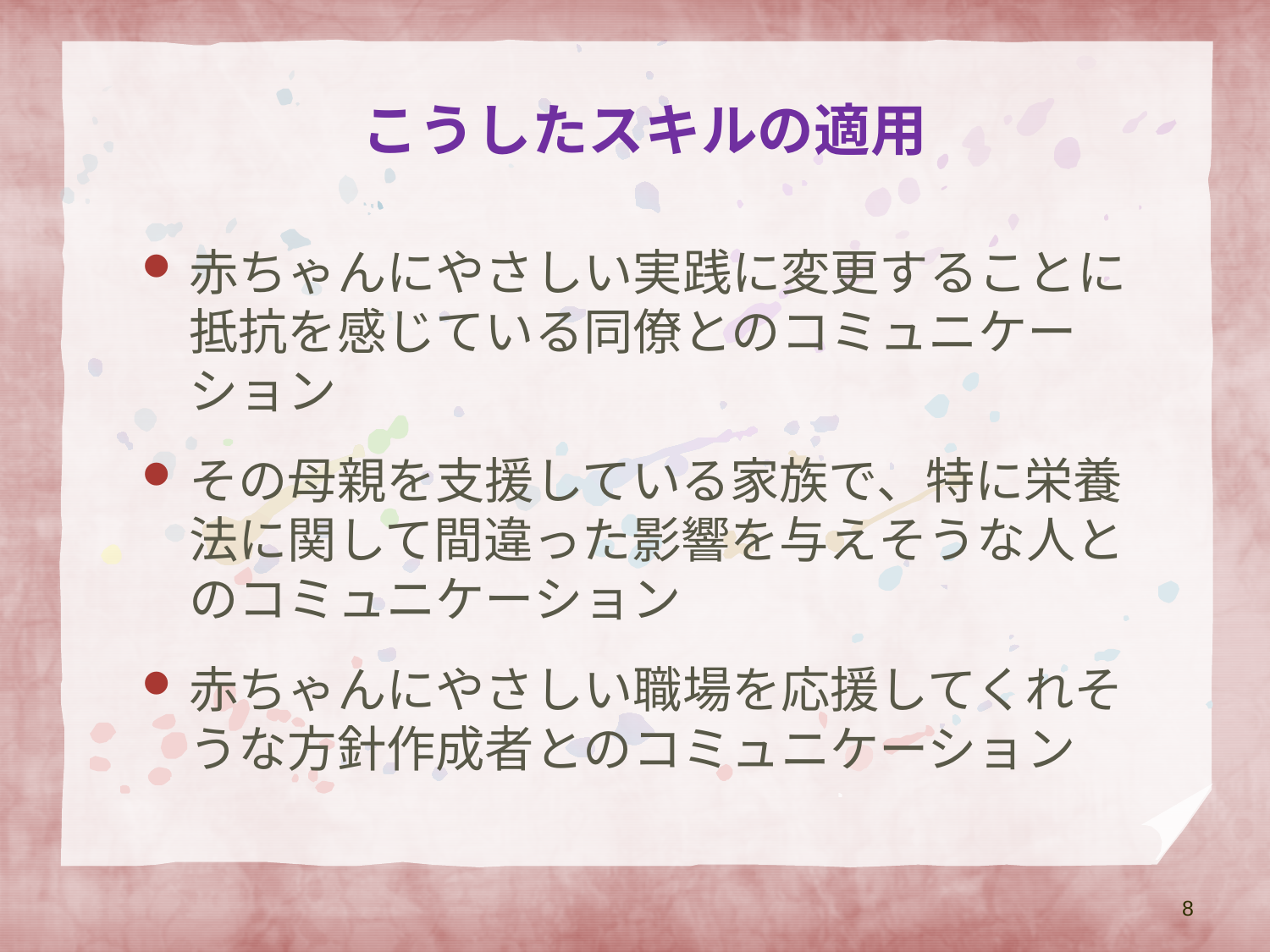

# こうしたスキルの適用
赤ちゃんにやさしい実践に変更することに抵抗を感じている同僚とのコミュニケーション
その母親を支援している家族で、特に栄養法に関して間違った影響を与えそうな人とのコミュニケーション
赤ちゃんにやさしい職場を応援してくれそうな方針作成者とのコミュニケーション

8